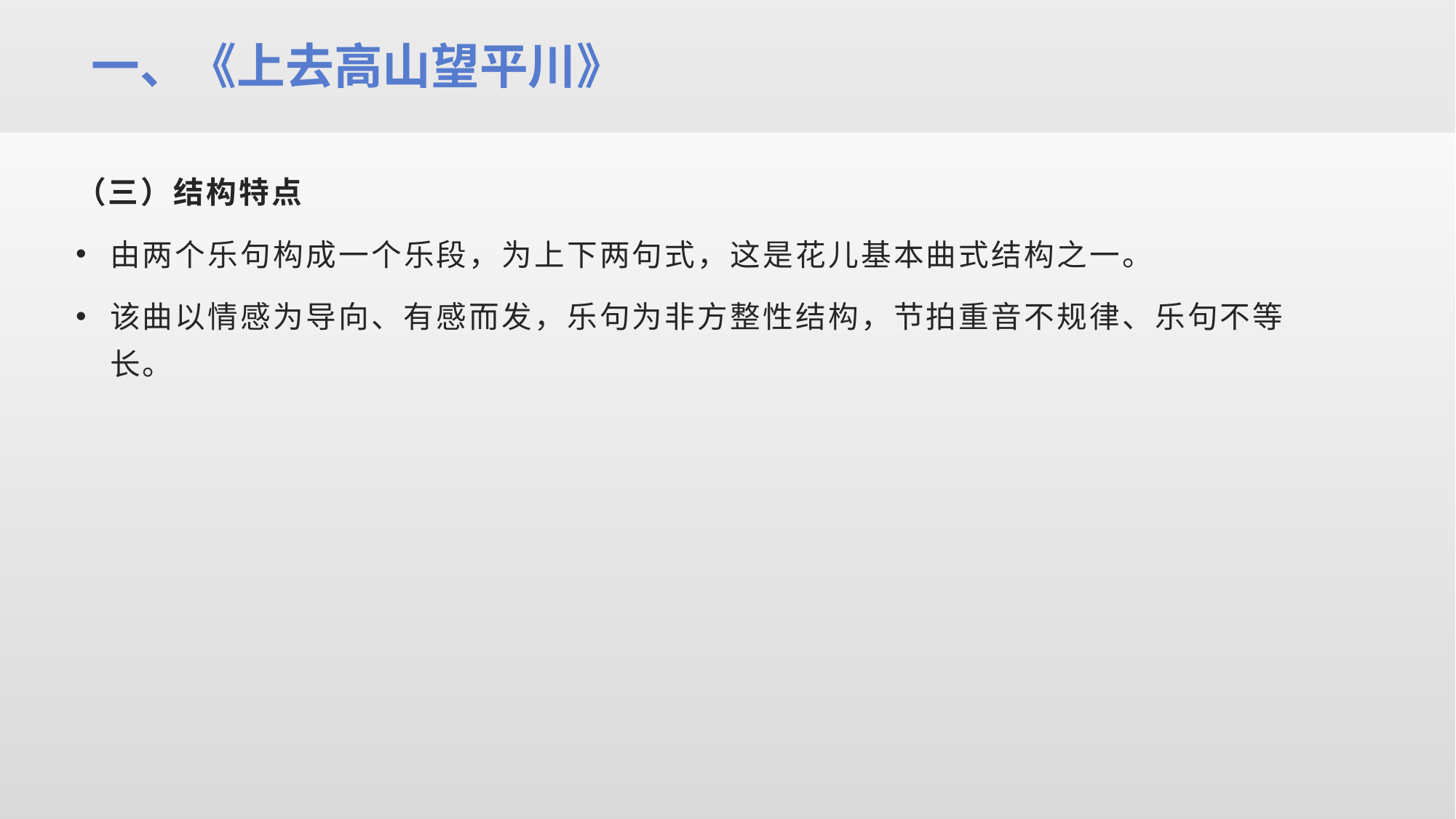

一、《上去高山望平川》
（三）结构特点
由两个乐句构成一个乐段，为上下两句式，这是花儿基本曲式结构之一。
该曲以情感为导向、有感而发，乐句为非方整性结构，节拍重音不规律、乐句不等长。